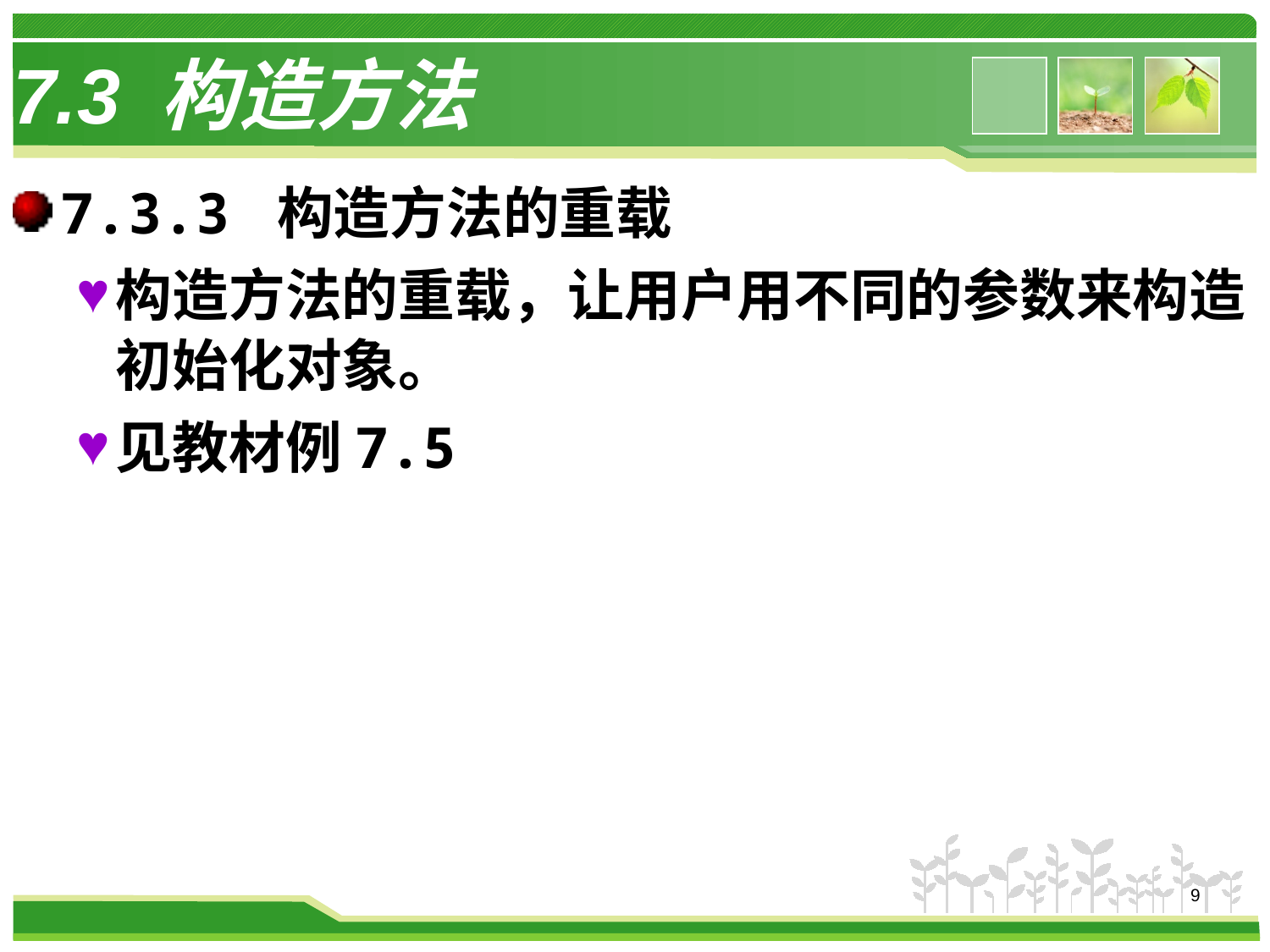

# 7.3 构造方法
7.3.3 构造方法的重载
构造方法的重载，让用户用不同的参数来构造初始化对象。
见教材例7.5
9